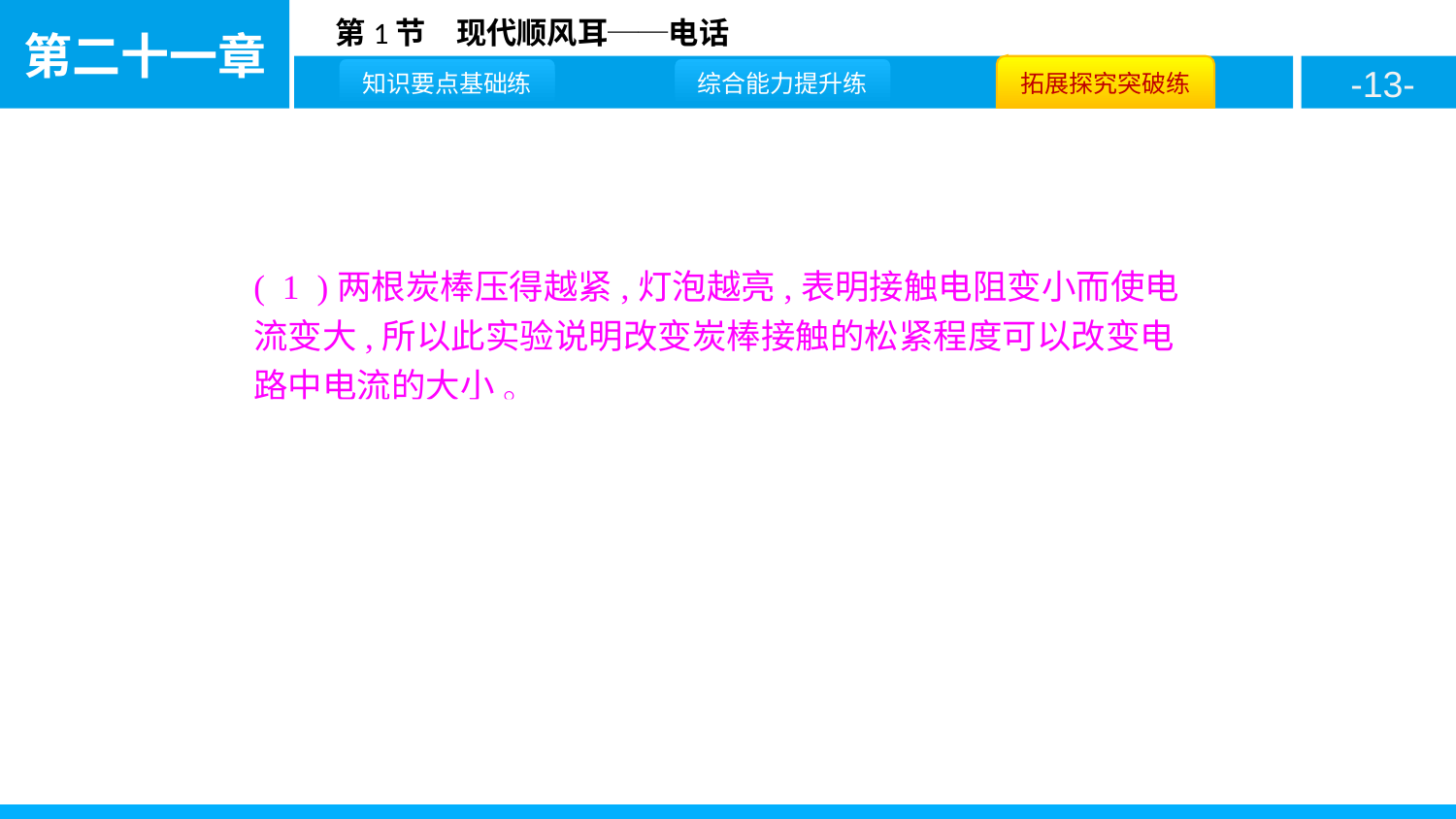

(  1  )两根炭棒压得越紧,灯泡越亮,表明接触电阻变小而使电流变大,所以此实验说明改变炭棒接触的松紧程度可以改变电路中电流的大小 。
(  2  )不同点:该实验是将变化的压力转换成变化的电流,炭粒话筒是将变化的声音转换成变化的电流。相同点:二者均是利用炭棒或炭粒之间接触松紧程度的变化引起电阻的变化,从而将外界的变化转换成电流的变化。